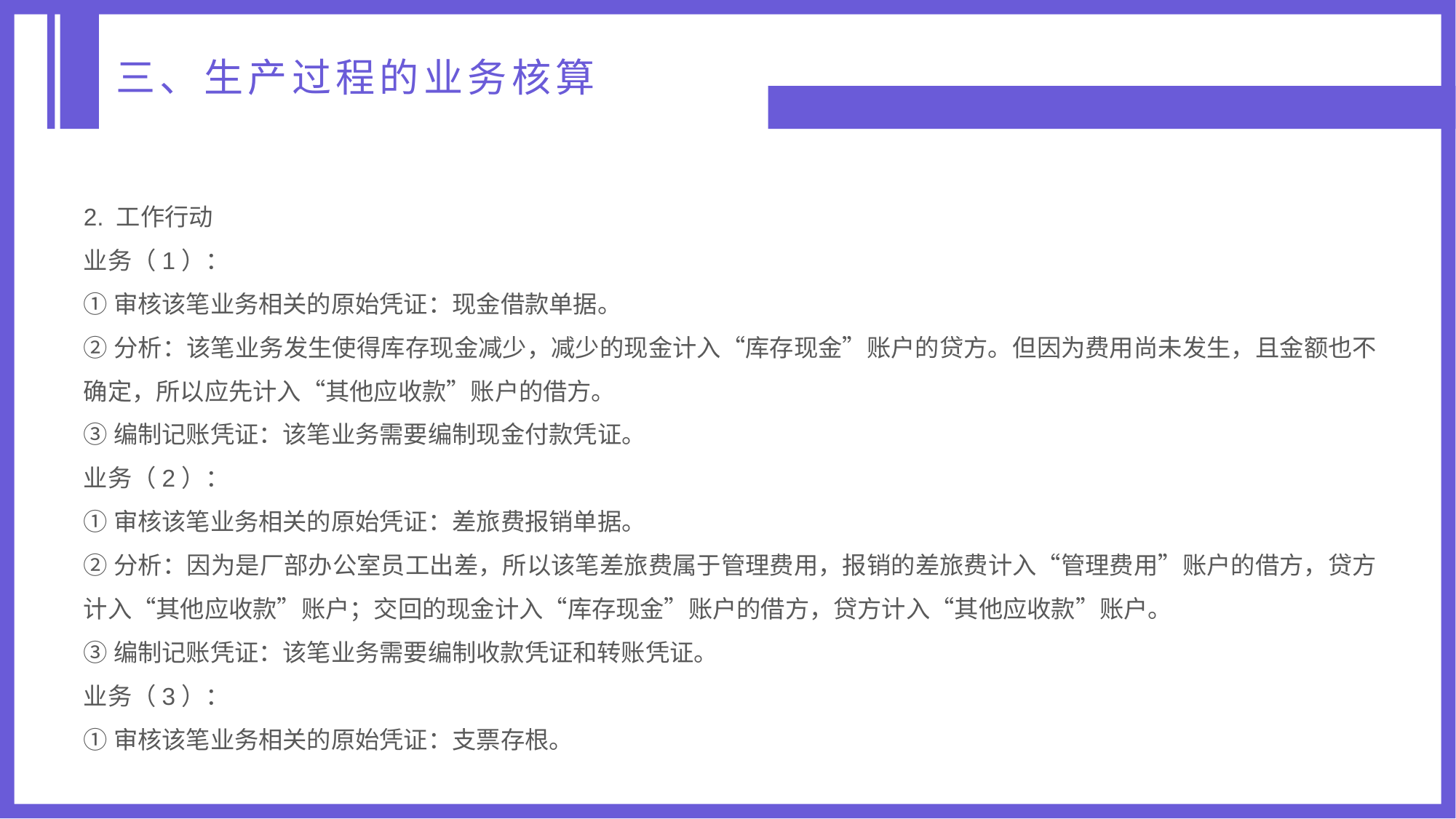

三、生产过程的业务核算
2. 工作行动
业务（1）：
①审核该笔业务相关的原始凭证：现金借款单据。
②分析：该笔业务发生使得库存现金减少，减少的现金计入“库存现金”账户的贷方。但因为费用尚未发生，且金额也不确定，所以应先计入“其他应收款”账户的借方。
③编制记账凭证：该笔业务需要编制现金付款凭证。
业务（2）：
①审核该笔业务相关的原始凭证：差旅费报销单据。
②分析：因为是厂部办公室员工出差，所以该笔差旅费属于管理费用，报销的差旅费计入“管理费用”账户的借方，贷方计入“其他应收款”账户；交回的现金计入“库存现金”账户的借方，贷方计入“其他应收款”账户。
③编制记账凭证：该笔业务需要编制收款凭证和转账凭证。
业务（3）：
①审核该笔业务相关的原始凭证：支票存根。